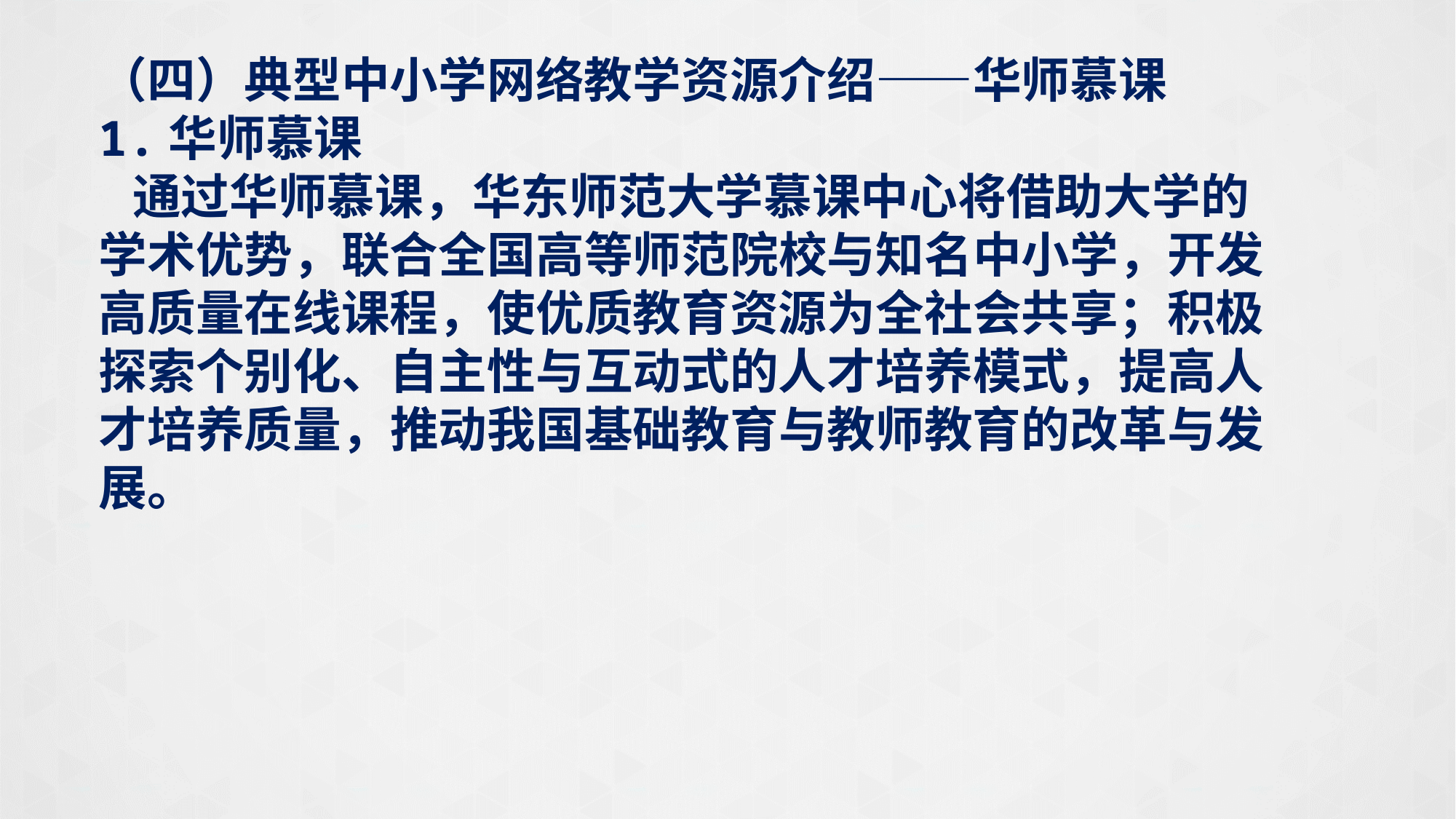

（四）典型中小学网络教学资源介绍——华师慕课
1.华师慕课
  通过华师慕课，华东师范大学慕课中心将借助大学的学术优势，联合全国高等师范院校与知名中小学，开发高质量在线课程，使优质教育资源为全社会共享；积极探索个别化、自主性与互动式的人才培养模式，提高人才培养质量，推动我国基础教育与教师教育的改革与发展。